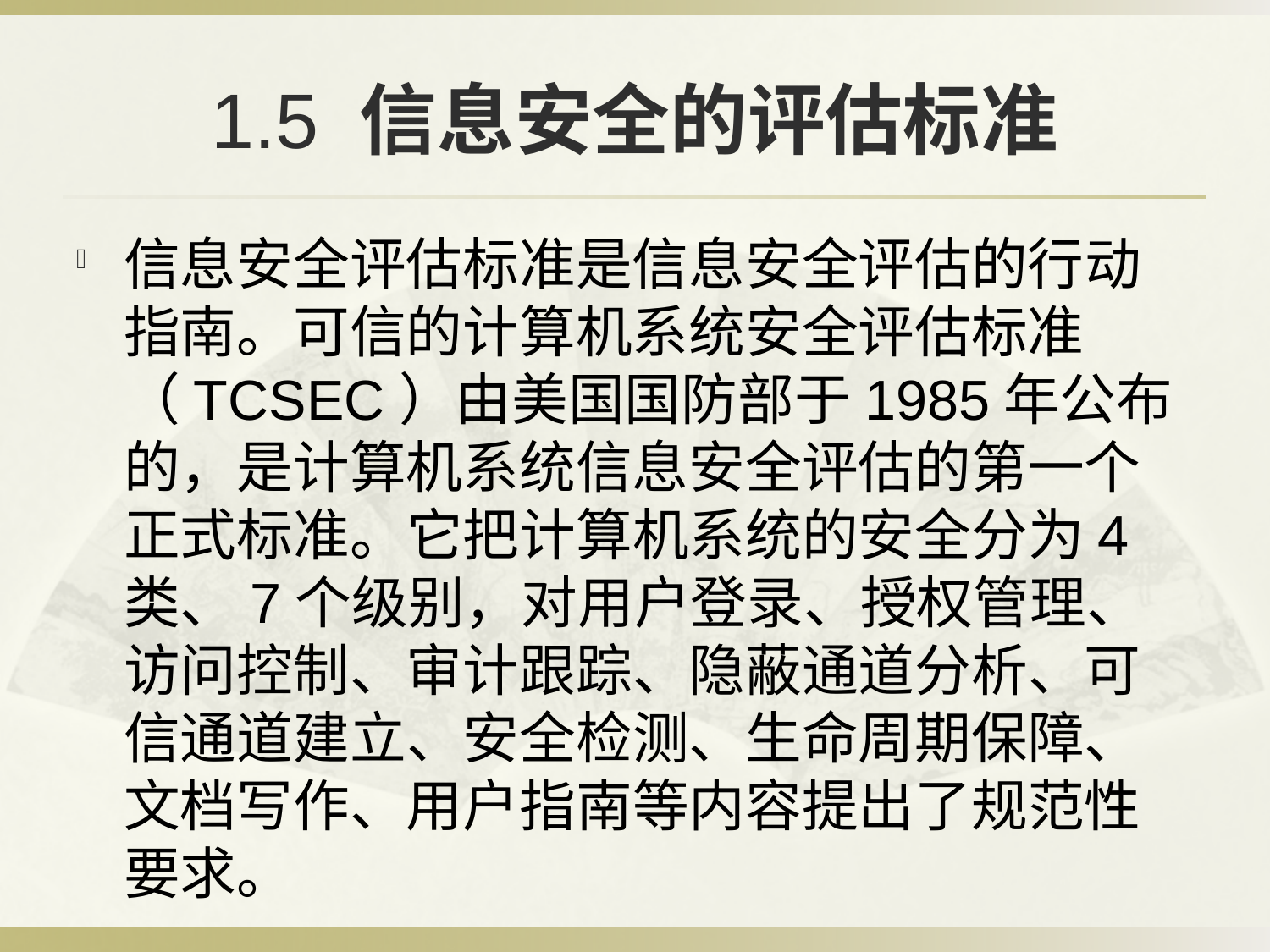

# 1.5 信息安全的评估标准
信息安全评估标准是信息安全评估的行动指南。可信的计算机系统安全评估标准（TCSEC）由美国国防部于1985年公布的，是计算机系统信息安全评估的第一个正式标准。它把计算机系统的安全分为4类、7个级别，对用户登录、授权管理、访问控制、审计跟踪、隐蔽通道分析、可信通道建立、安全检测、生命周期保障、文档写作、用户指南等内容提出了规范性要求。